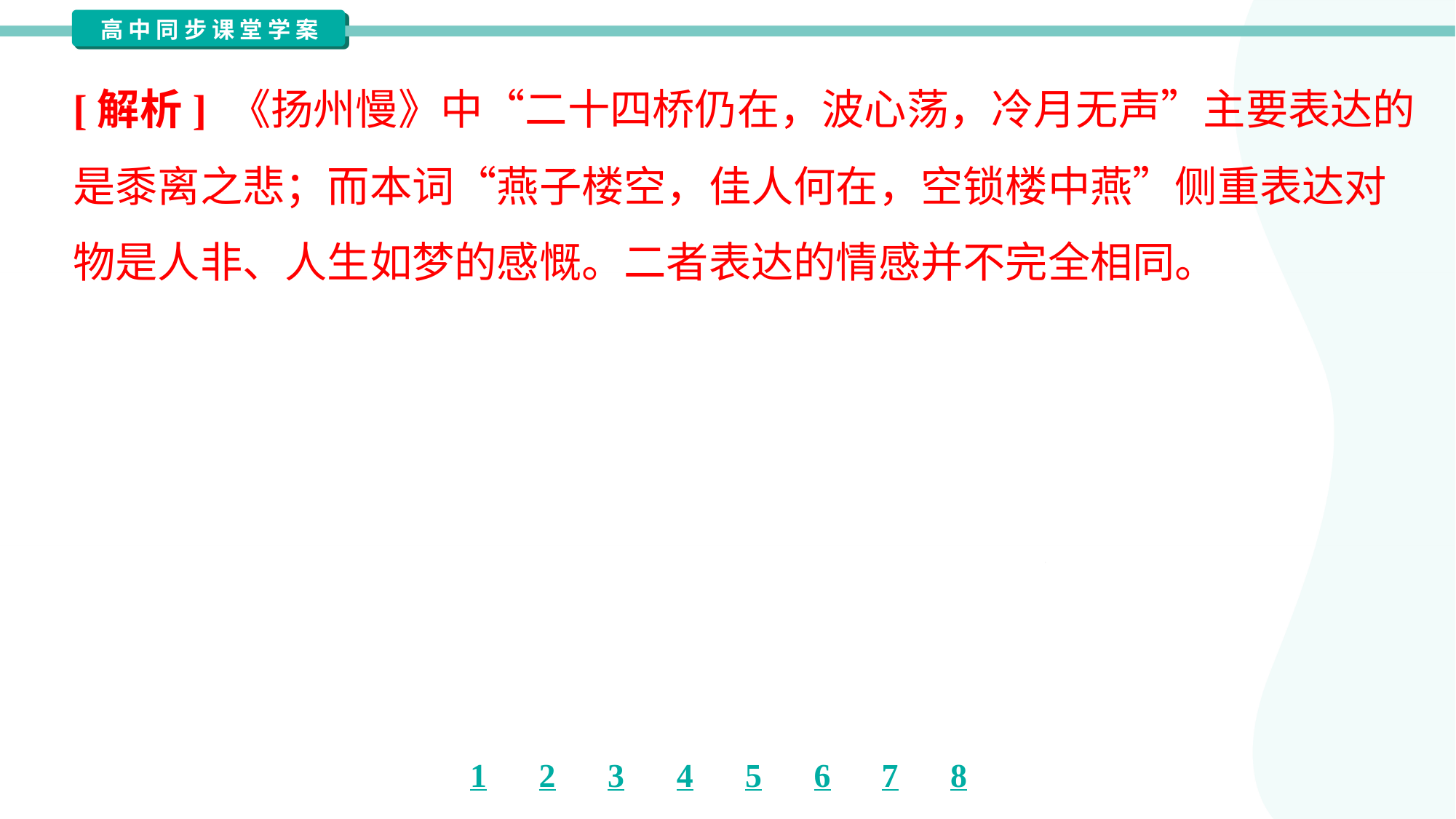

[解析] 《扬州慢》中“二十四桥仍在，波心荡，冷月无声”主要表达的
是黍离之悲；而本词“燕子楼空，佳人何在，空锁楼中燕”侧重表达对
物是人非、人生如梦的感慨。二者表达的情感并不完全相同。